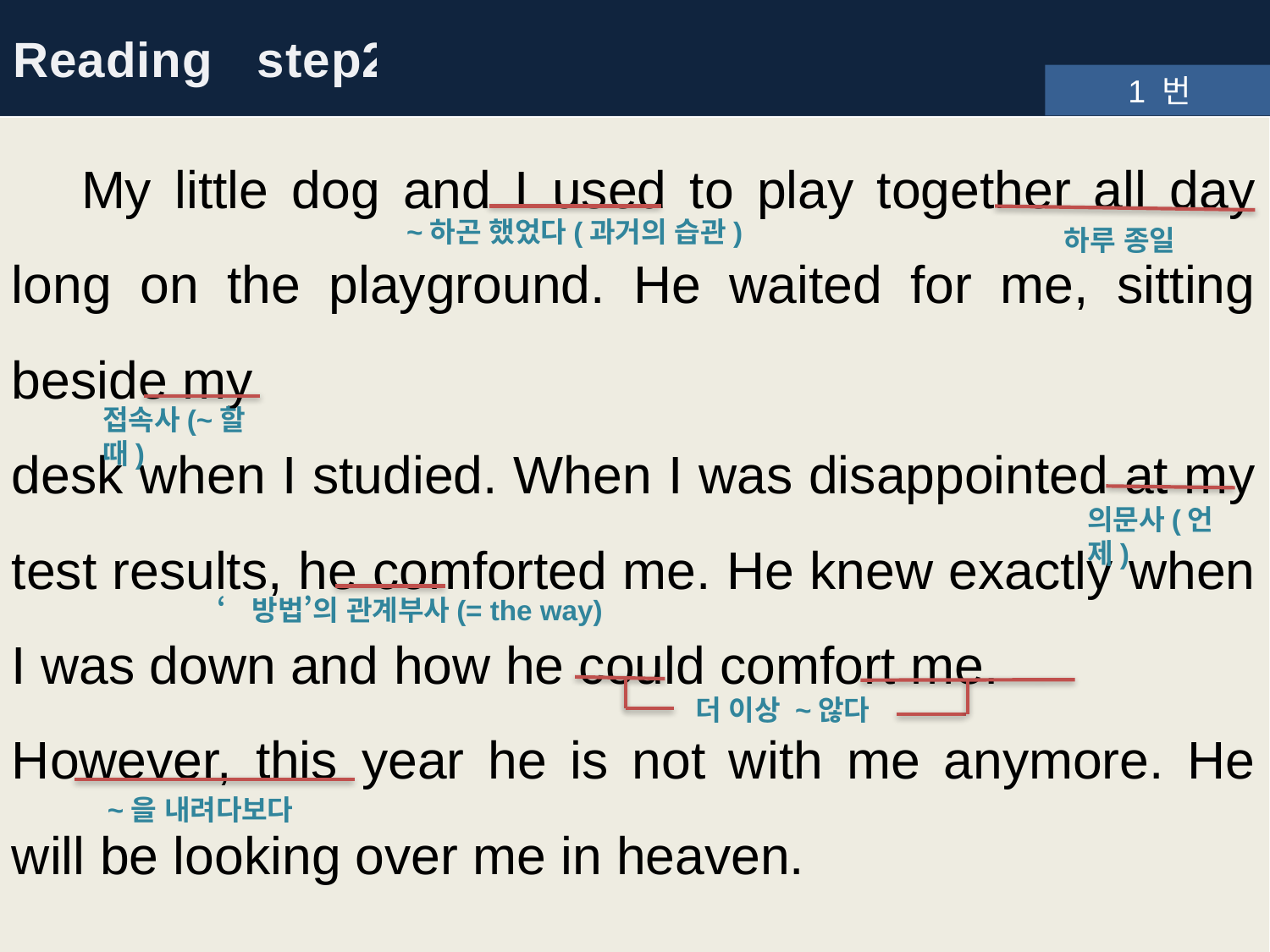

Reading   step2
1 번
   My little dog and I used to play together all day long on the playground. He waited for me, sitting beside my
desk when I studied. When I was disappointed at my test results, he comforted me. He knew exactly when I was down and how he could comfort me.
However, this year he is not with me anymore. He will be looking over me in heaven.

~하곤 했었다(과거의 습관)
하루 종일
접속사(~할 때)
의문사(언제)
‘방법’의 관계부사(= the way)
더 이상 ~않다
~을 내려다보다